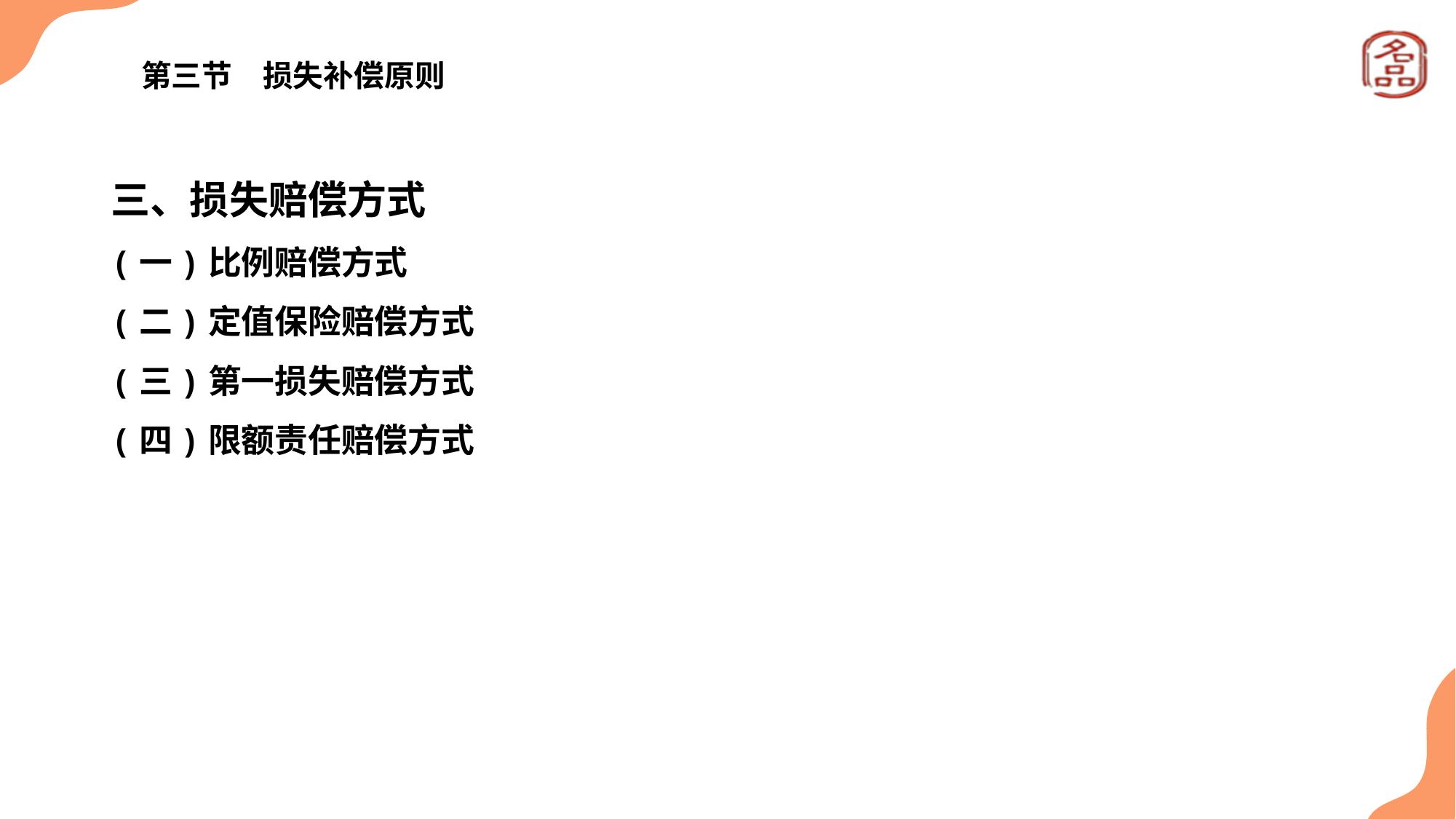

# 第三节　损失补偿原则
三、损失赔偿方式
(一)比例赔偿方式
(二)定值保险赔偿方式
(三)第一损失赔偿方式
(四)限额责任赔偿方式